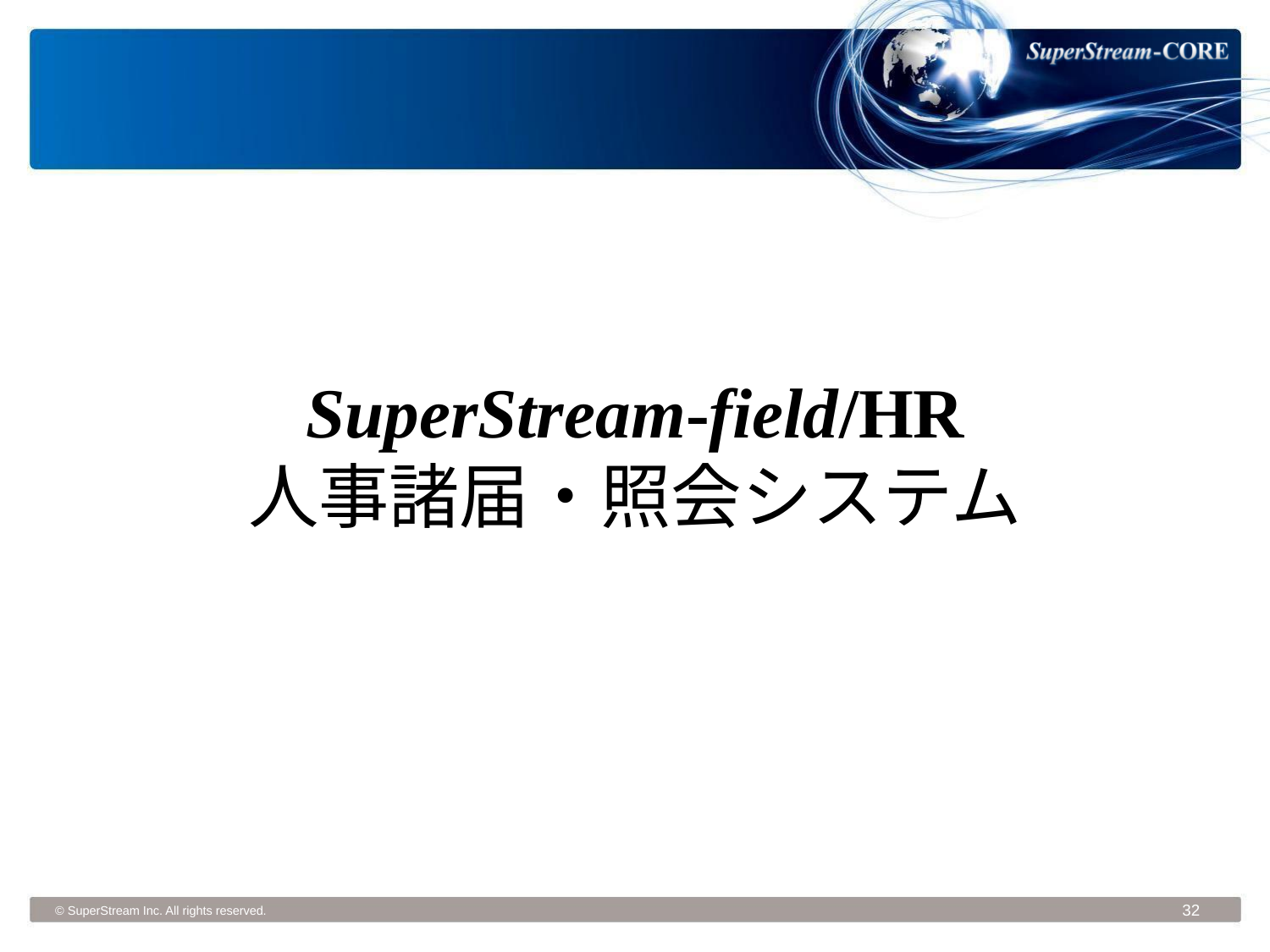

SuperStream-field/HR
人事諸届・照会システム

© SuperStream Inc. All rights reserved.
32